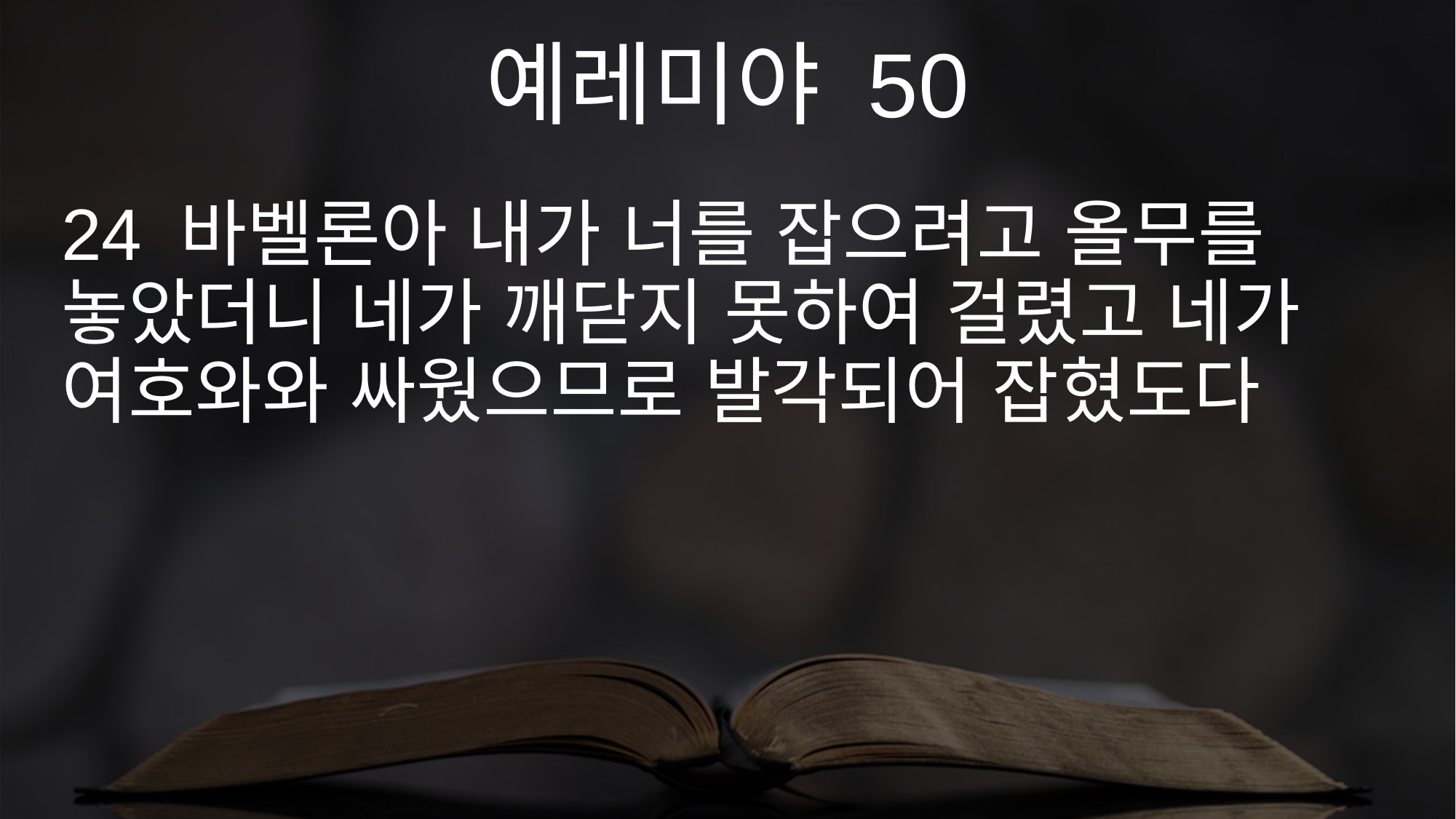

예레미야 50
24 바벨론아 내가 너를 잡으려고 올무를 놓았더니 네가 깨닫지 못하여 걸렸고 네가 여호와와 싸웠으므로 발각되어 잡혔도다